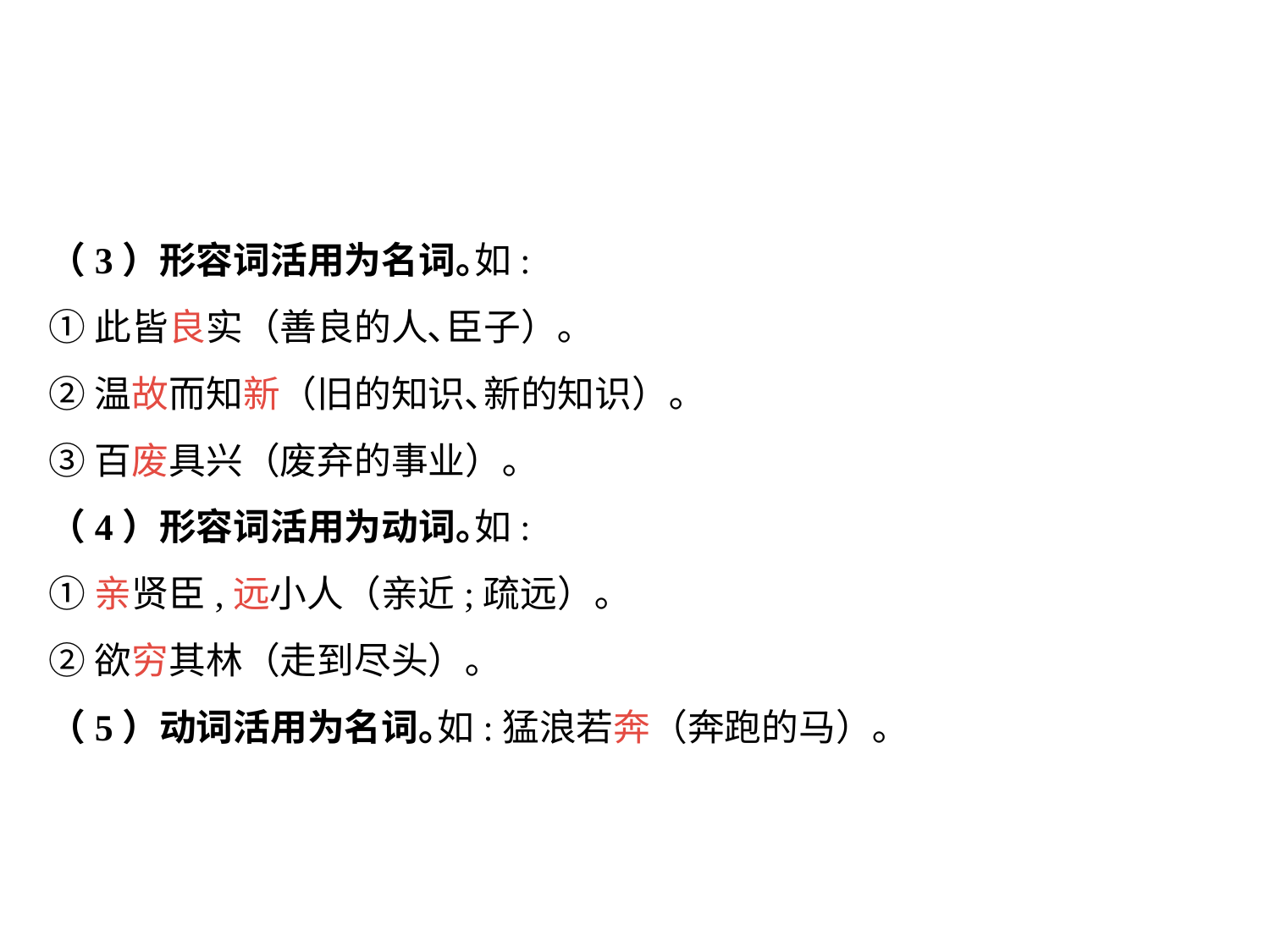

（3）形容词活用为名词｡如:
①此皆良实（善良的人､臣子）｡
②温故而知新（旧的知识､新的知识）｡
③百废具兴（废弃的事业）｡
（4）形容词活用为动词｡如:
①亲贤臣,远小人（亲近;疏远）｡
②欲穷其林（走到尽头）｡
（5）动词活用为名词｡如:猛浪若奔（奔跑的马）｡